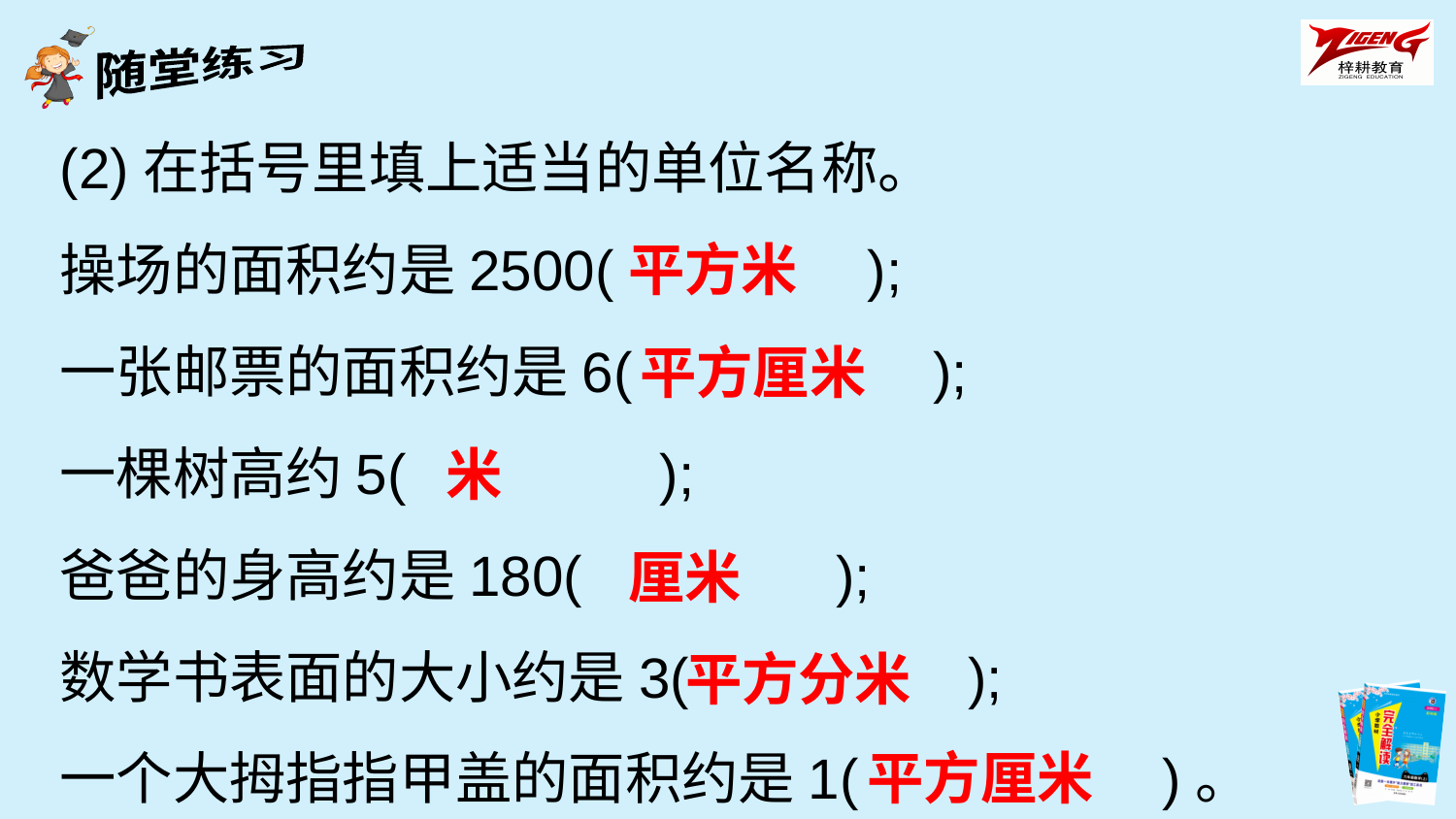

(2)在括号里填上适当的单位名称。
操场的面积约是2500(　　　　);
一张邮票的面积约是6(   　　　　);
一棵树高约5(　　　　);
爸爸的身高约是180(　　　　);
数学书表面的大小约是3(　  　　　);
一个大拇指指甲盖的面积约是1(　    　　　)。
平方米
平方厘米
米
厘米
平方分米
平方厘米